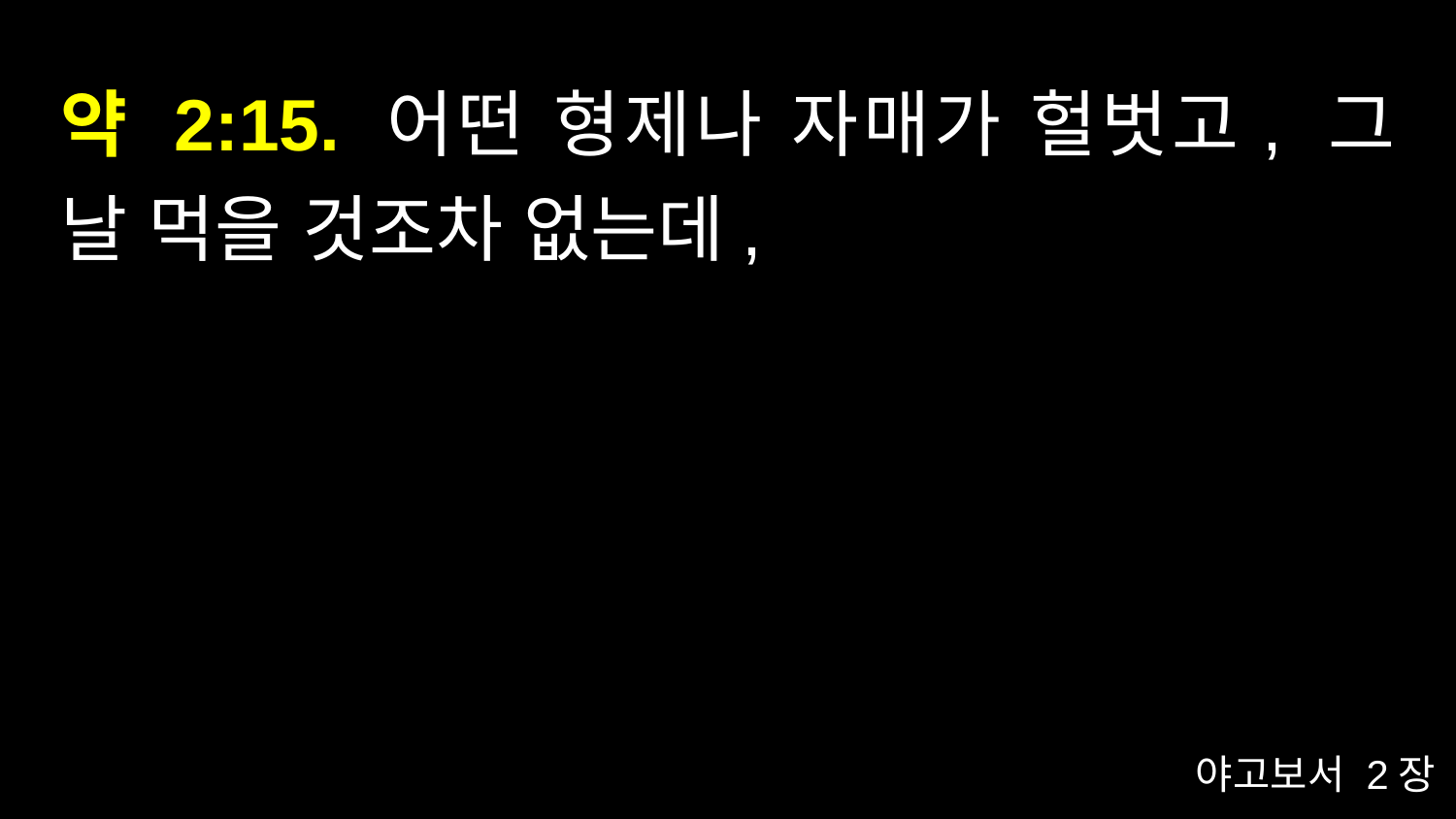

# 약 2:15. 어떤 형제나 자매가 헐벗고, 그 날 먹을 것조차 없는데,
야고보서 2장